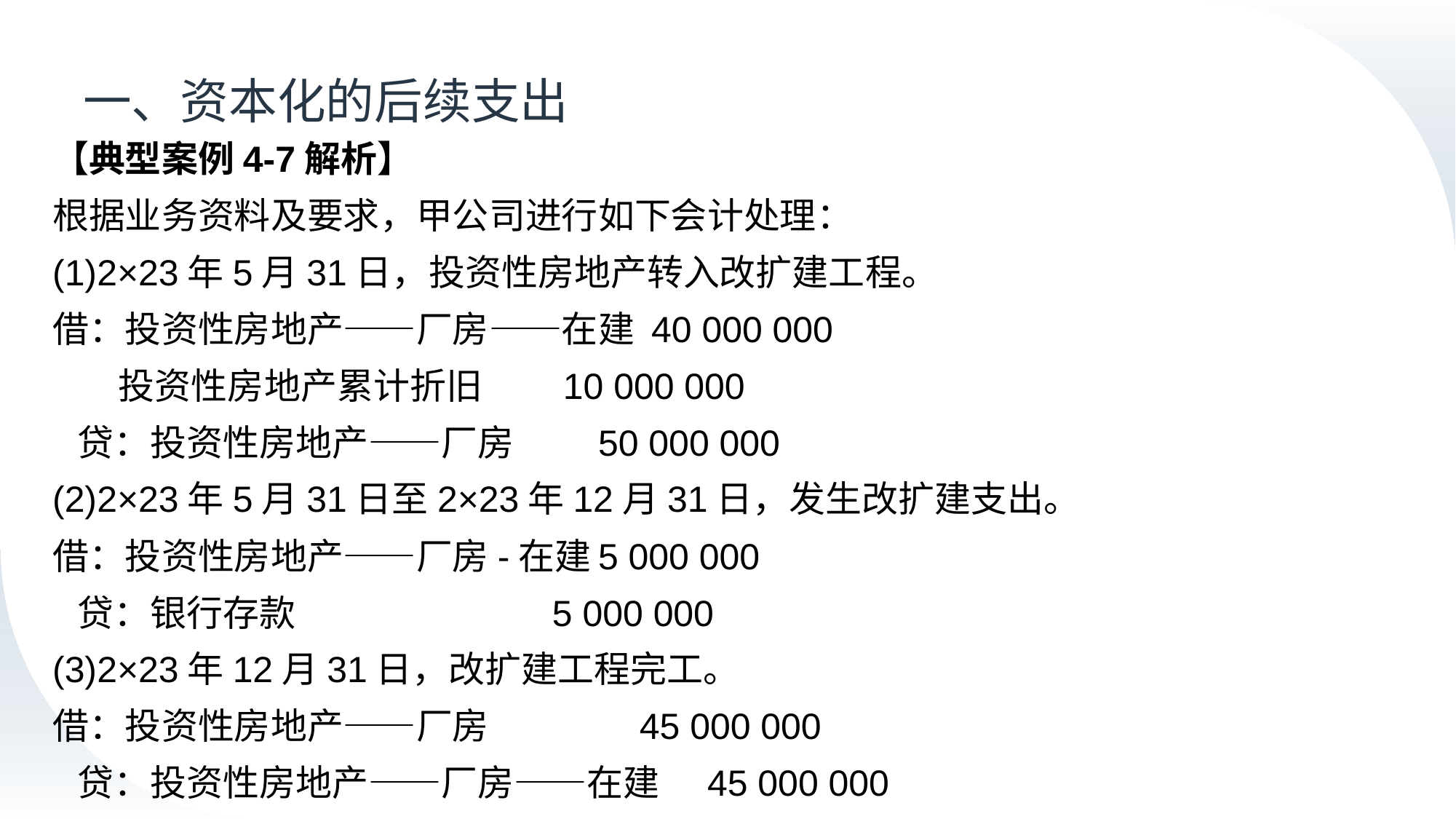

# 一、资本化的后续支出
【典型案例4-7解析】
根据业务资料及要求，甲公司进行如下会计处理：
(1)2×23年5月31日，投资性房地产转入改扩建工程。
借：投资性房地产——厂房——在建 40 000 000
       投资性房地产累计折旧	        10 000 000
  贷：投资性房地产——厂房       	50 000 000
(2)2×23年5月31日至2×23年12月31日，发生改扩建支出。
借：投资性房地产——厂房-在建	5 000 000
  贷：银行存款	                    5 000 000
(3)2×23年12月31日，改扩建工程完工。
借：投资性房地产——厂房	    45 000 000
  贷：投资性房地产——厂房——在建	45 000 000